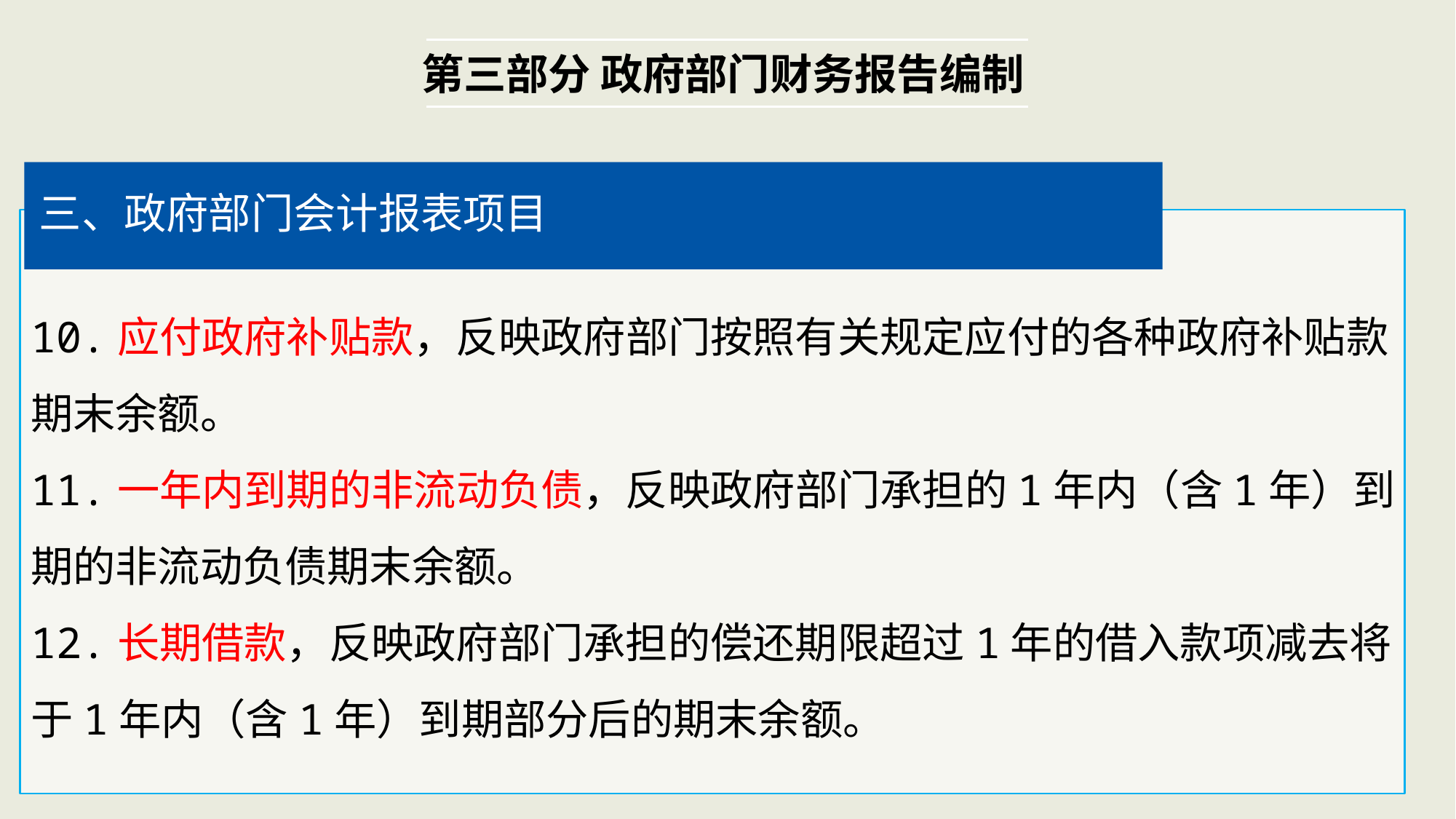

第三部分 政府部门财务报告编制

三、政府部门会计报表项目

10.应付政府补贴款，反映政府部门按照有关规定应付的各种政府补贴款期末余额。
11.一年内到期的非流动负债，反映政府部门承担的1年内（含1年）到期的非流动负债期末余额。
12.长期借款，反映政府部门承担的偿还期限超过1年的借入款项减去将于1年内（含1年）到期部分后的期末余额。
56